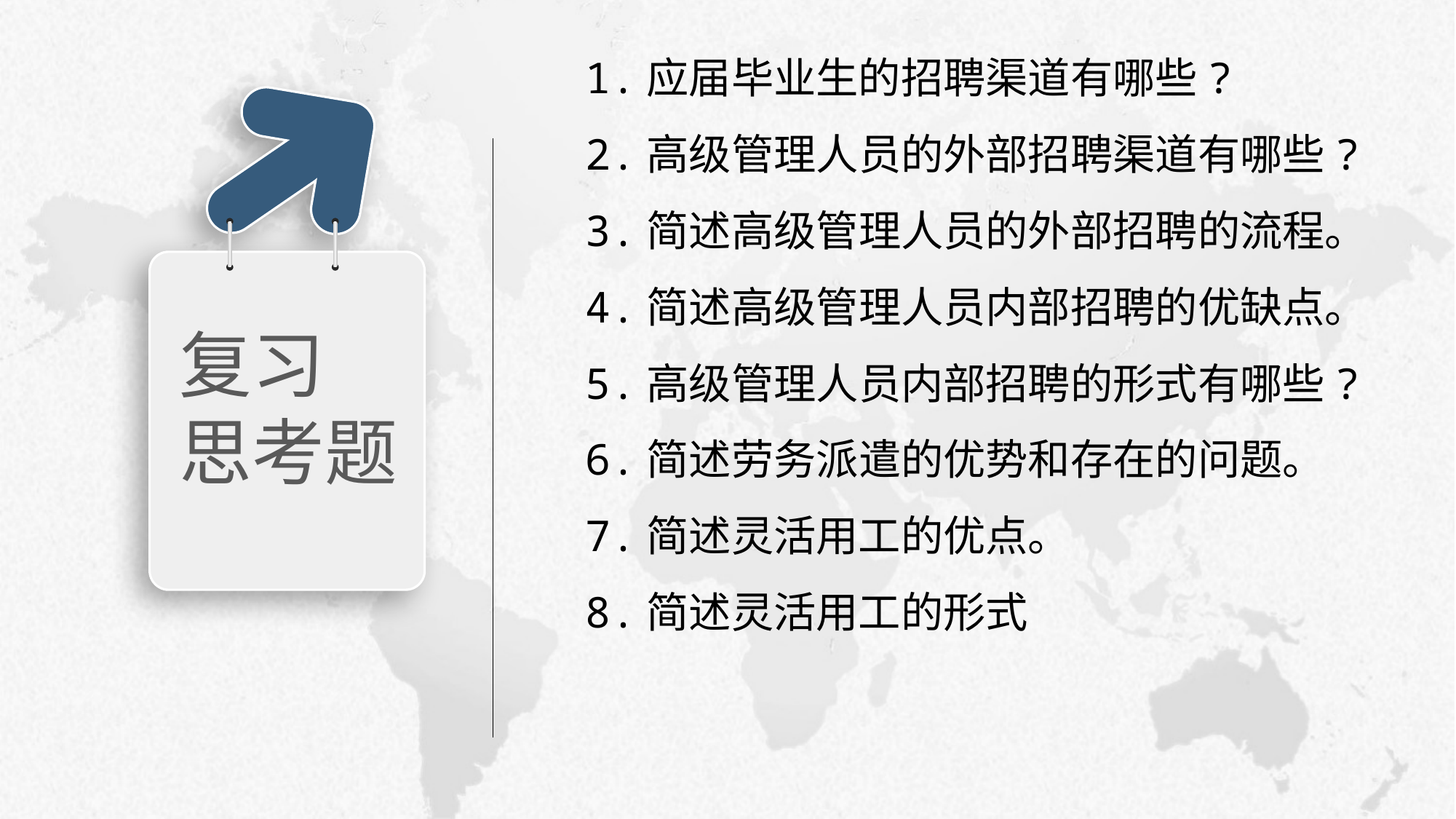

1.应届毕业生的招聘渠道有哪些?
2.高级管理人员的外部招聘渠道有哪些?
3.简述高级管理人员的外部招聘的流程。
4.简述高级管理人员内部招聘的优缺点。
5.高级管理人员内部招聘的形式有哪些?
6.简述劳务派遣的优势和存在的问题。
7.简述灵活用工的优点。
8.简述灵活用工的形式

复习
思考题